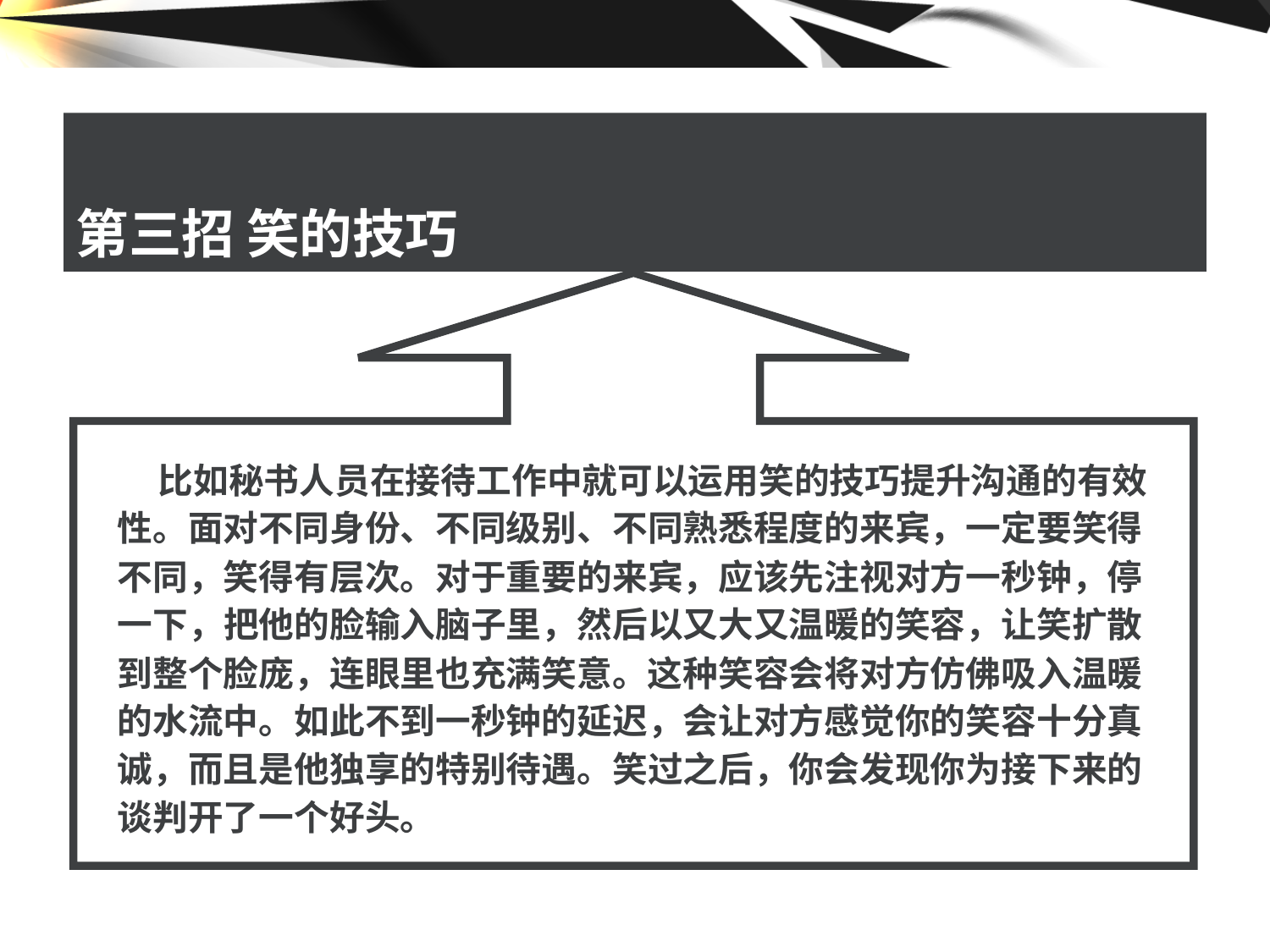

# 第三招 笑的技巧

    比如秘书人员在接待工作中就可以运用笑的技巧提升沟通的有效性。面对不同身份、不同级别、不同熟悉程度的来宾，一定要笑得不同，笑得有层次。对于重要的来宾，应该先注视对方一秒钟，停一下，把他的脸输入脑子里，然后以又大又温暖的笑容，让笑扩散到整个脸庞，连眼里也充满笑意。这种笑容会将对方仿佛吸入温暖的水流中。如此不到一秒钟的延迟，会让对方感觉你的笑容十分真诚，而且是他独享的特别待遇。笑过之后，你会发现你为接下来的谈判开了一个好头。